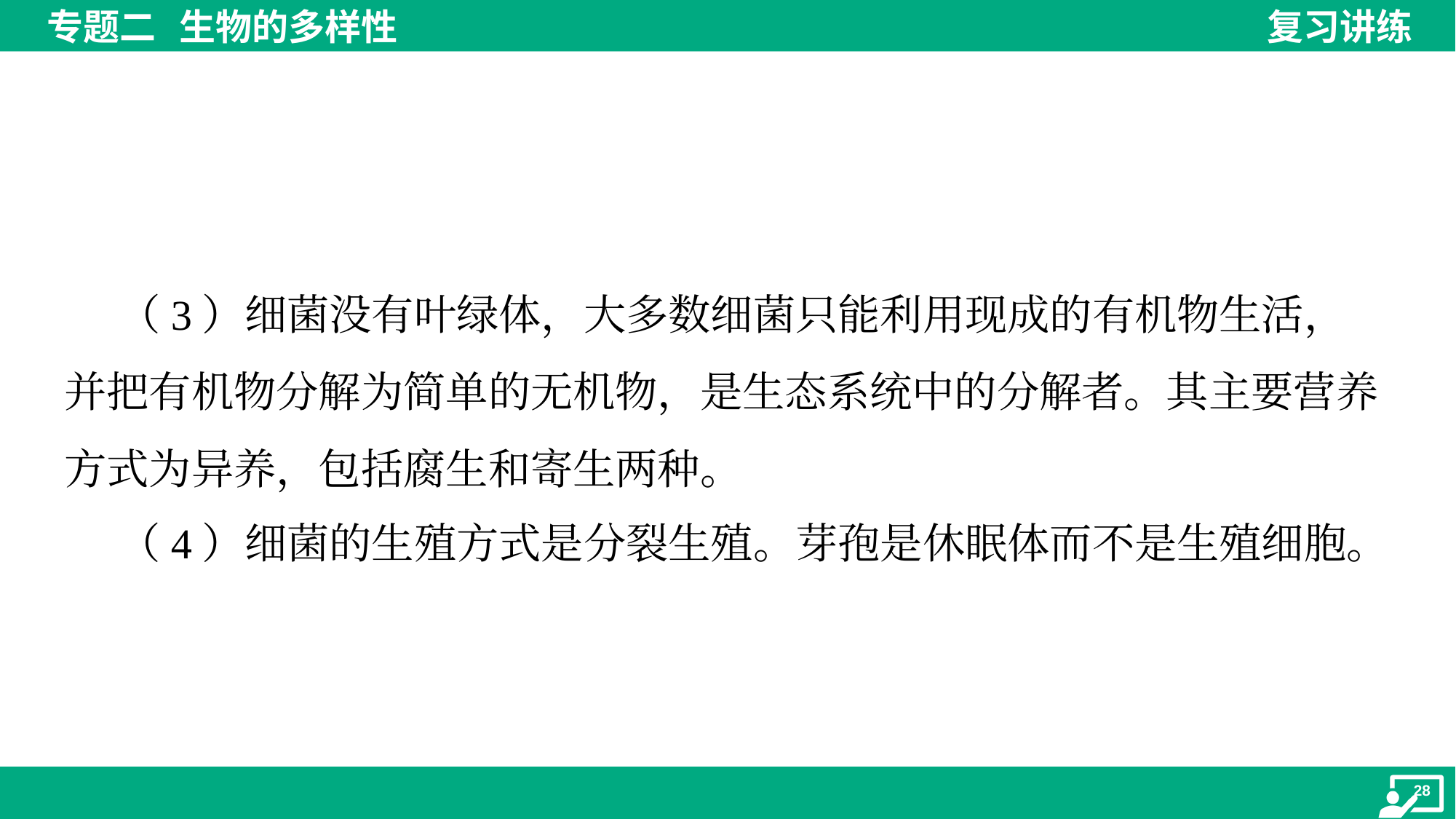

（3）细菌没有叶绿体，大多数细菌只能利用现成的有机物生活，
并把有机物分解为简单的无机物，是生态系统中的分解者。其主要营养
方式为异养，包括腐生和寄生两种。
    （4）细菌的生殖方式是分裂生殖。芽孢是休眠体而不是生殖细胞。